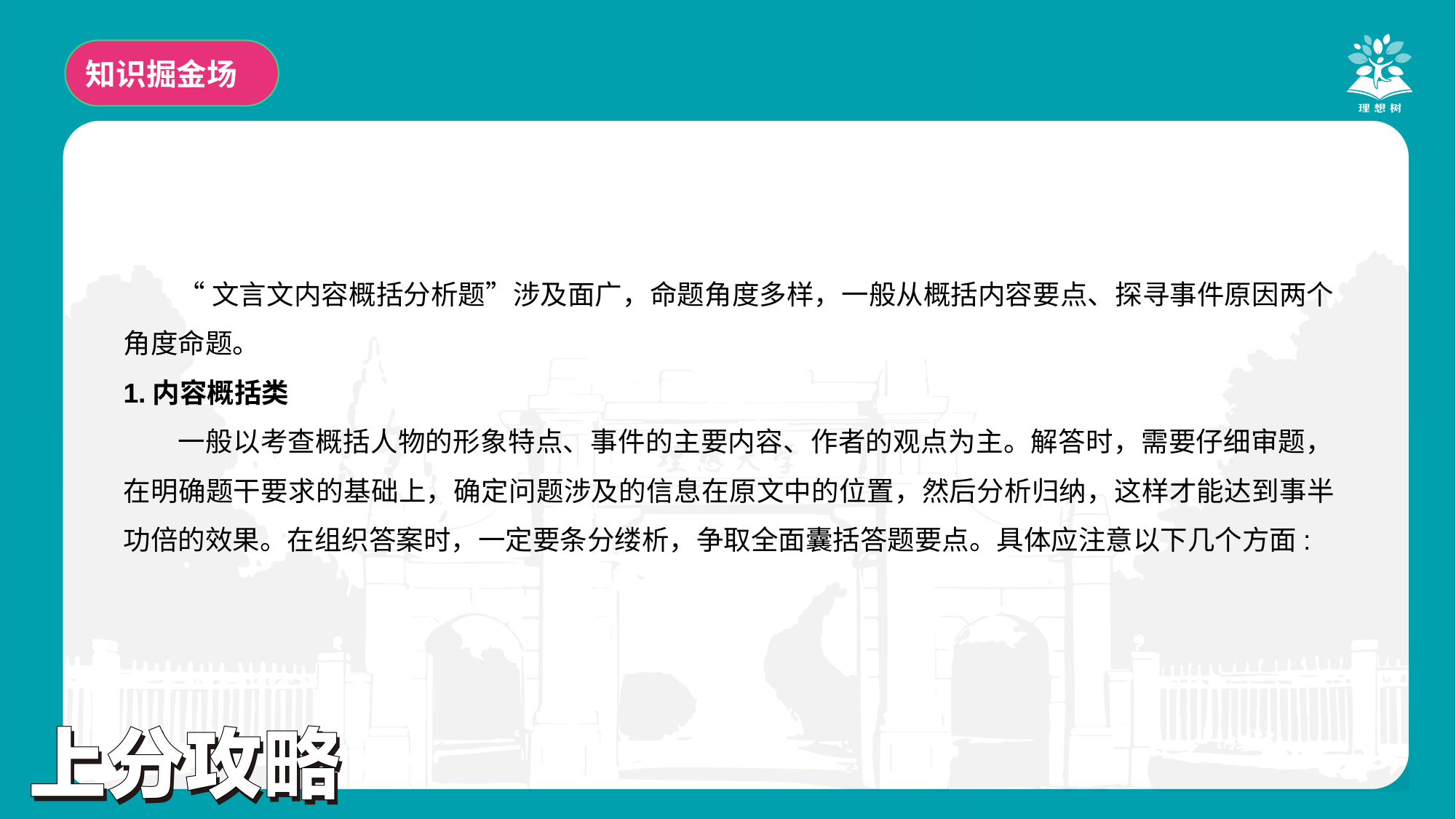

知识掘金场
“文言文内容概括分析题”涉及面广，命题角度多样，一般从概括内容要点、探寻事件原因两个角度命题。
1.内容概括类
一般以考查概括人物的形象特点、事件的主要内容、作者的观点为主。解答时，需要仔细审题，在明确题干要求的基础上，确定问题涉及的信息在原文中的位置，然后分析归纳，这样才能达到事半功倍的效果。在组织答案时，一定要条分缕析，争取全面囊括答题要点。具体应注意以下几个方面: